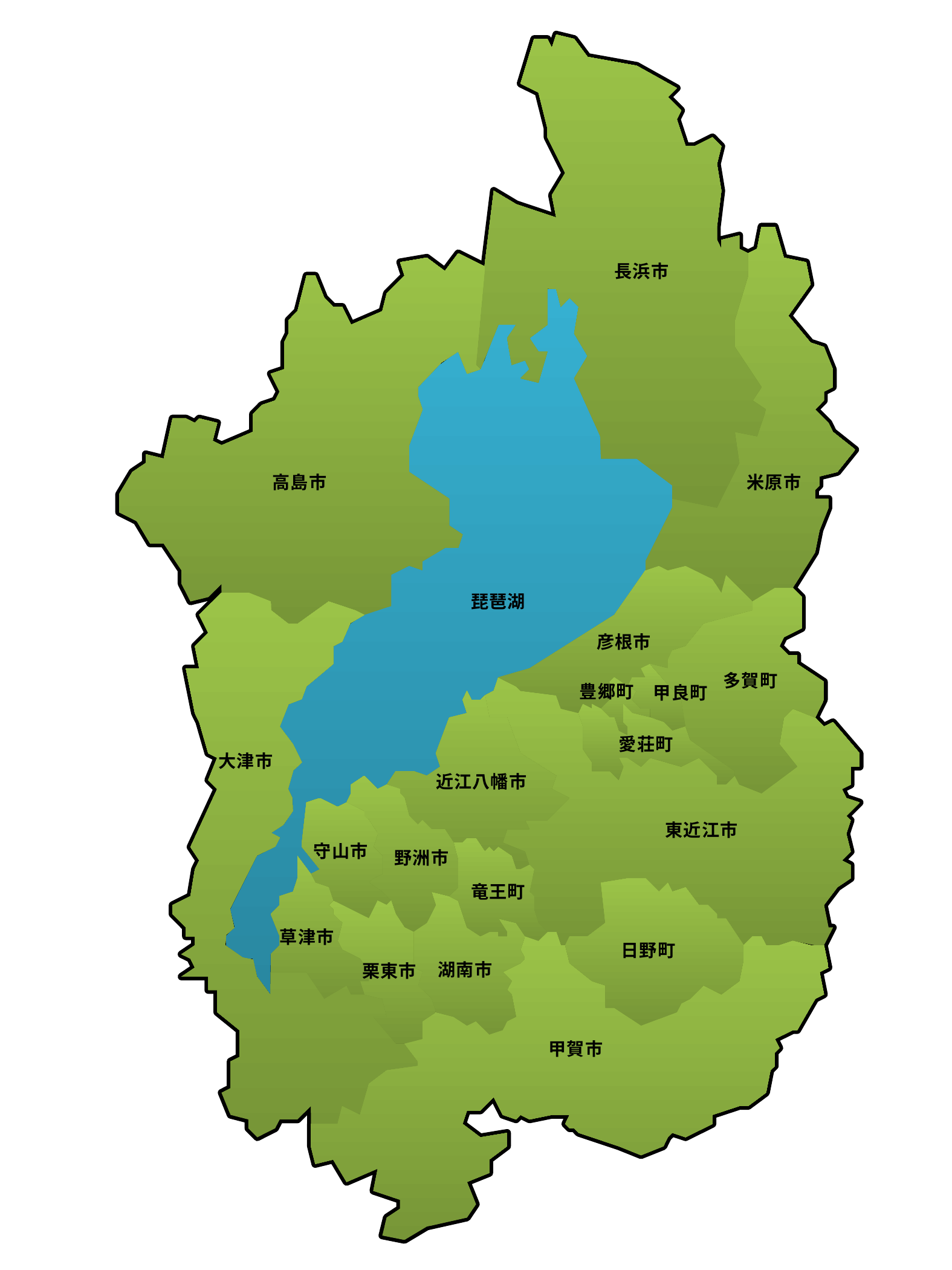

長浜市
高島市
米原市
琵琶湖
彦根市
多賀町
豊郷町
甲良町
愛荘町
大津市
近江八幡市
東近江市
守山市
野洲市
竜王町
草津市
日野町
湖南市
栗東市
甲賀市